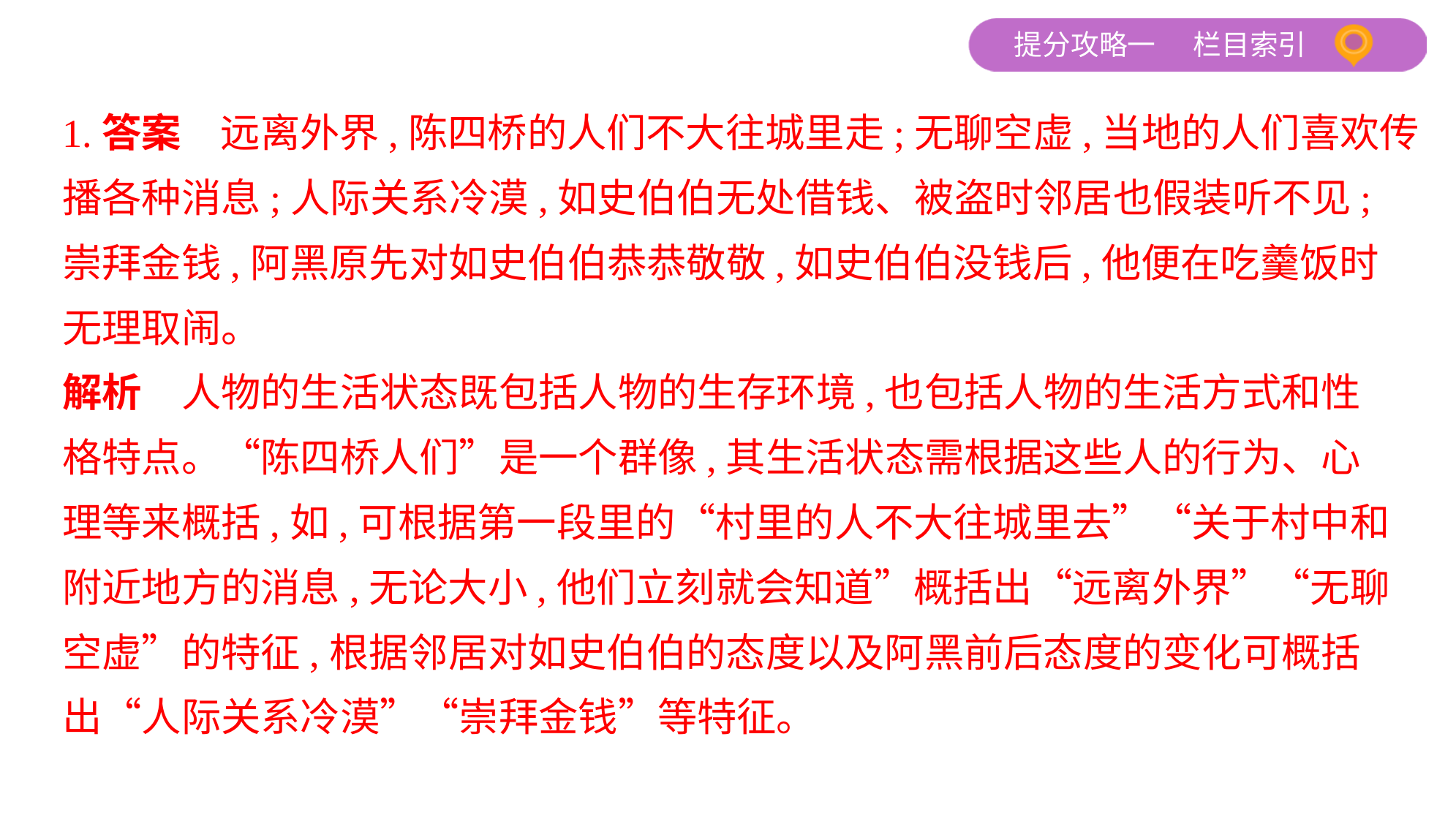

1.答案　远离外界,陈四桥的人们不大往城里走;无聊空虚,当地的人们喜欢传
播各种消息;人际关系冷漠,如史伯伯无处借钱、被盗时邻居也假装听不见;
崇拜金钱,阿黑原先对如史伯伯恭恭敬敬,如史伯伯没钱后,他便在吃羹饭时
无理取闹。
解析　人物的生活状态既包括人物的生存环境,也包括人物的生活方式和性
格特点。“陈四桥人们”是一个群像,其生活状态需根据这些人的行为、心
理等来概括,如,可根据第一段里的“村里的人不大往城里去”“关于村中和
附近地方的消息,无论大小,他们立刻就会知道”概括出“远离外界”“无聊
空虚”的特征,根据邻居对如史伯伯的态度以及阿黑前后态度的变化可概括
出“人际关系冷漠”“崇拜金钱”等特征。